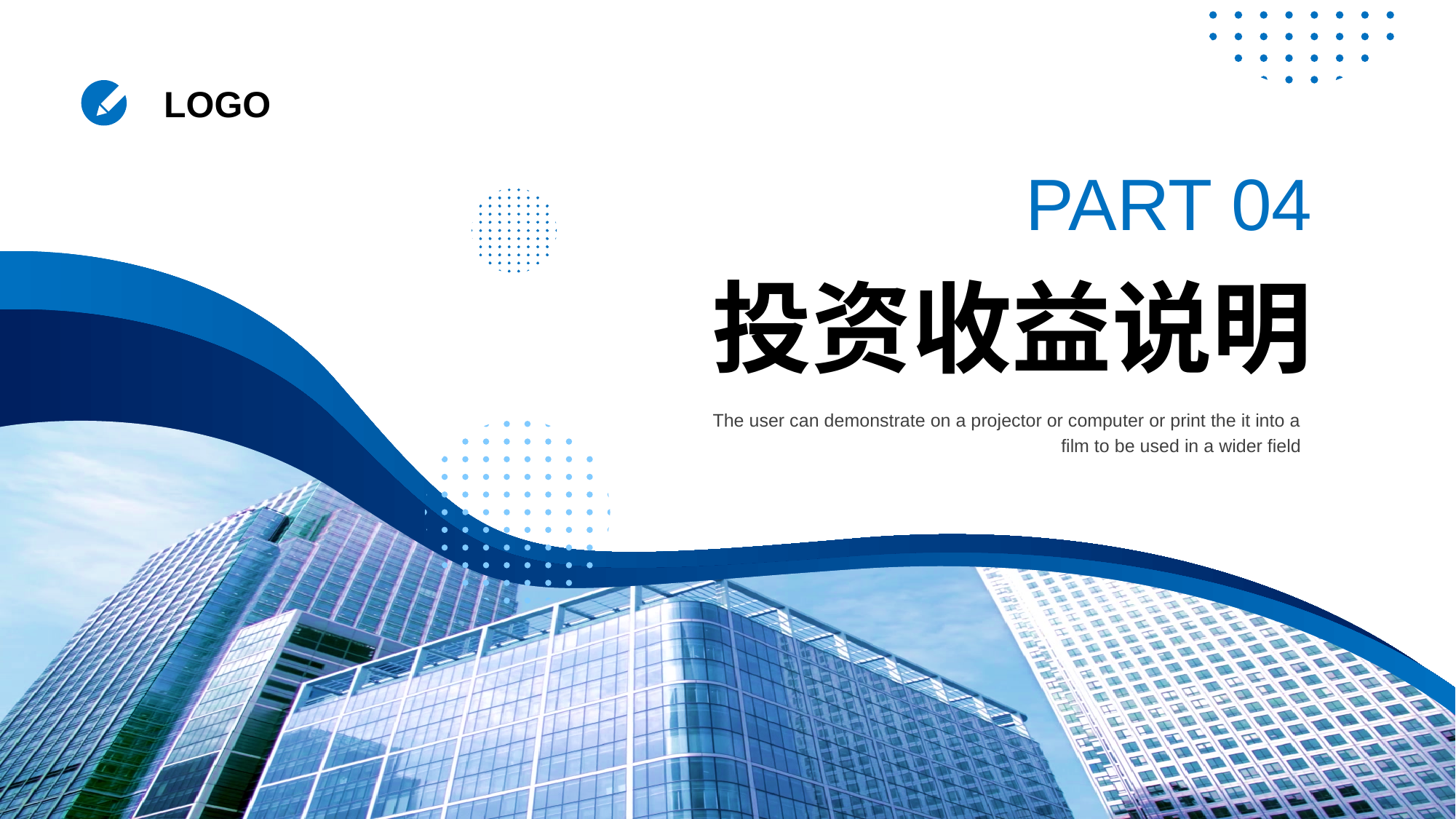

LOGO

PART 04

投资收益说明
The user can demonstrate on a projector or computer or print the it into a film to be used in a wider field